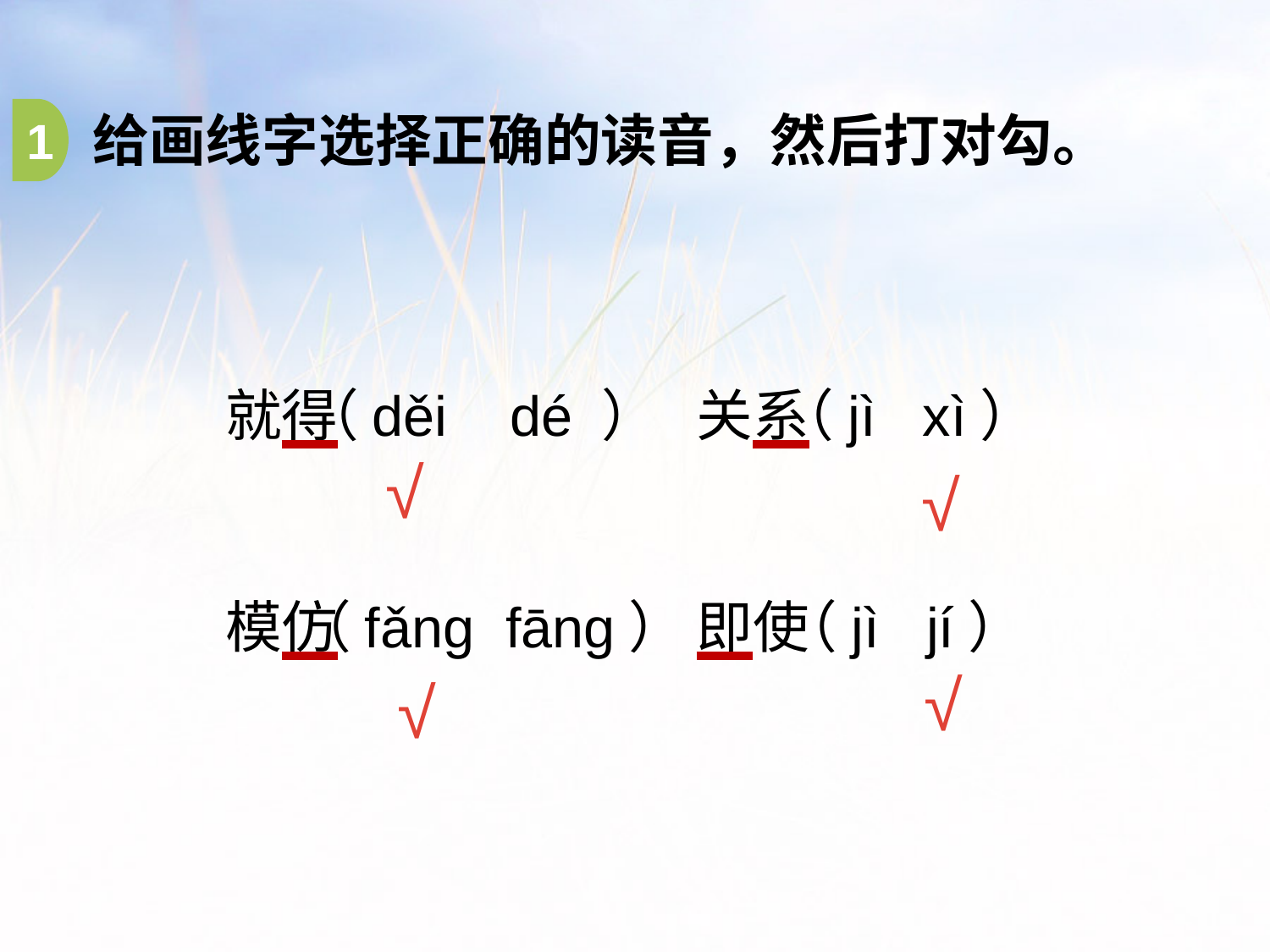

1
给画线字选择正确的读音，然后打对勾。
就得
（děi    dé ）
关系
（jì   xì）
√
√
模仿
（fǎng  fāng）
即使
（jì   jí）
√
√